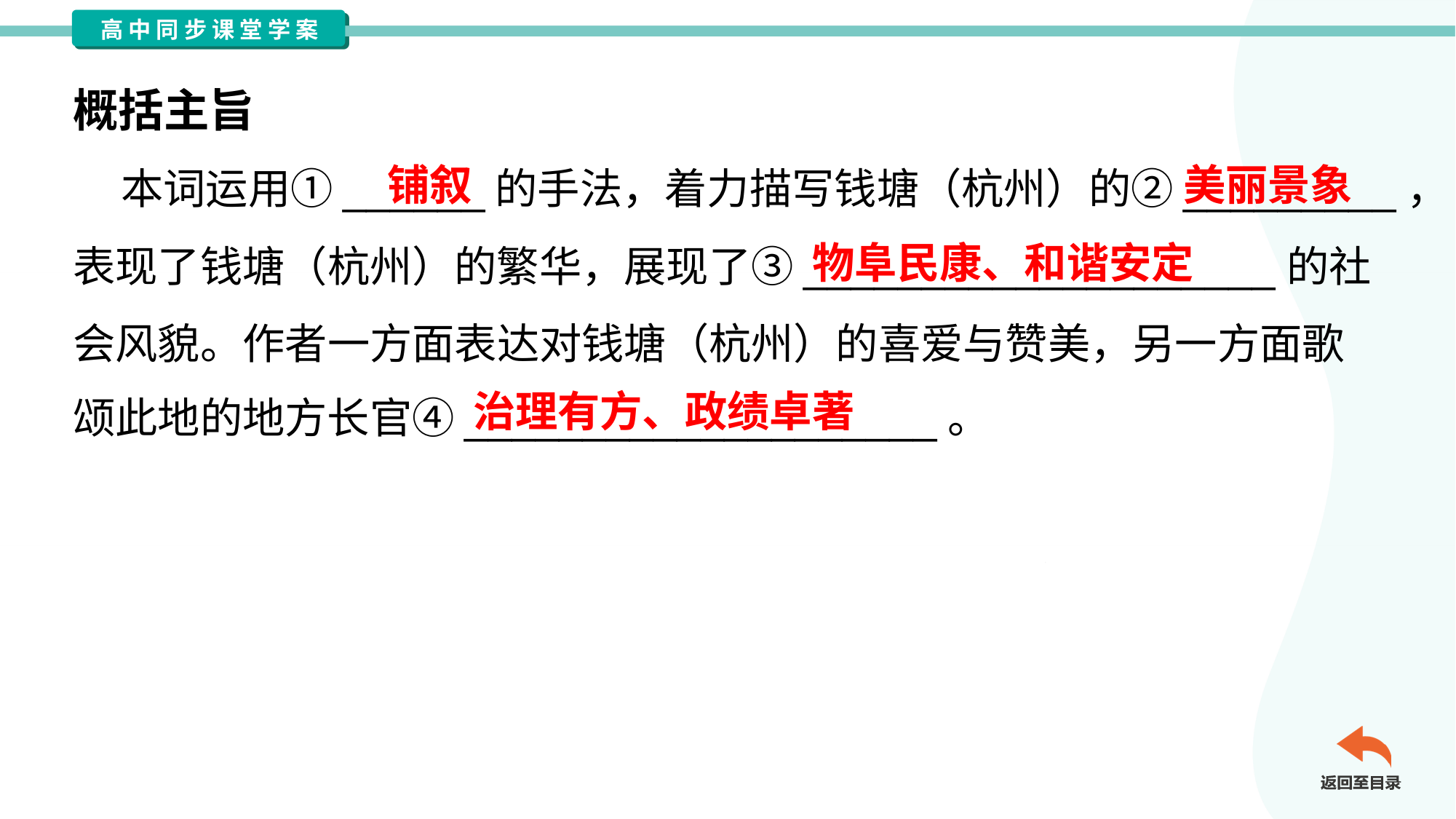

概括主旨
铺叙
美丽景象
    本词运用①______的手法，着力描写钱塘（杭州）的②_________，
表现了钱塘（杭州）的繁华，展现了③____________________的社
会风貌。作者一方面表达对钱塘（杭州）的喜爱与赞美，另一方面歌
颂此地的地方长官④____________________。
物阜民康、和谐安定
治理有方、政绩卓著